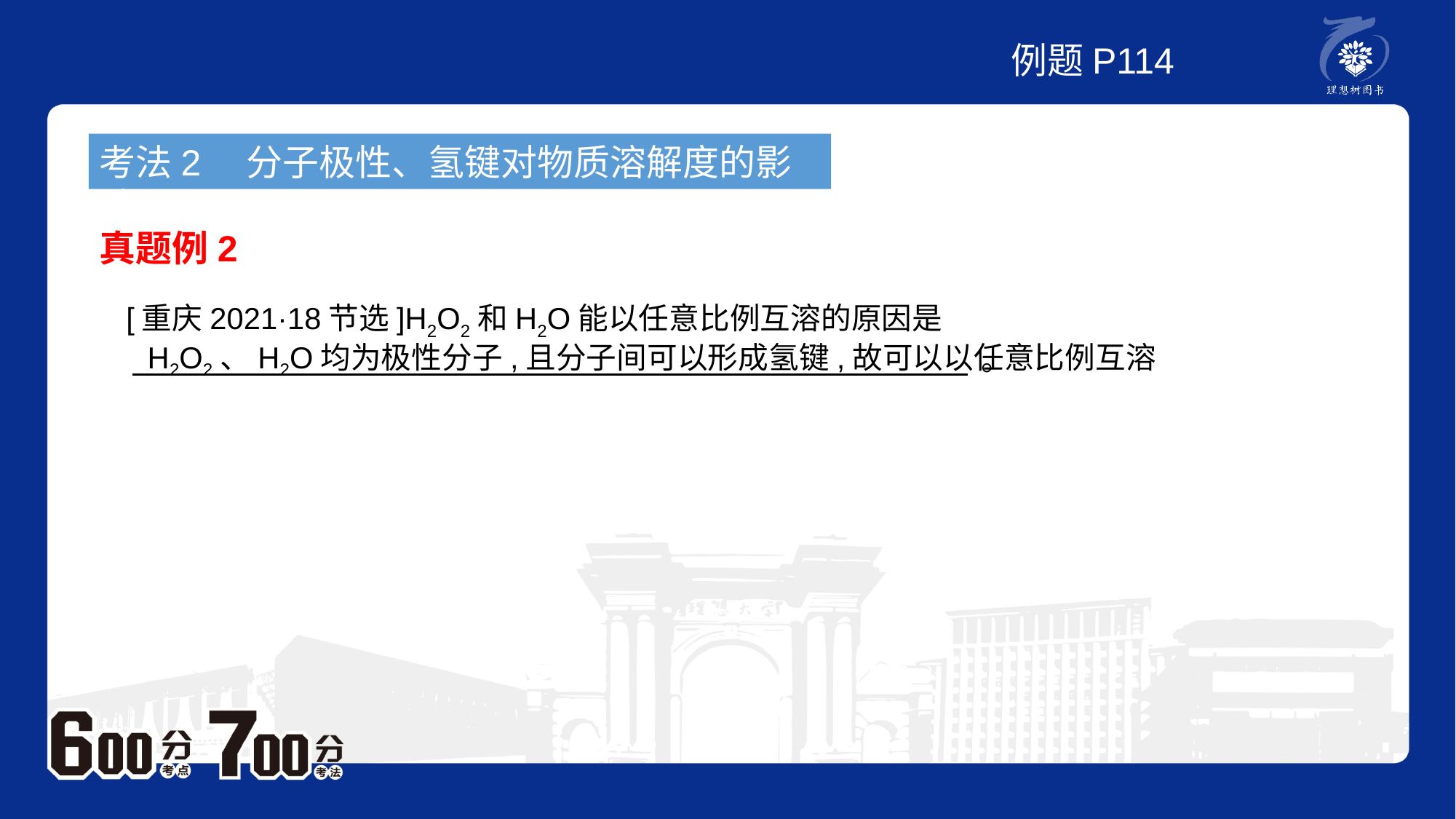

例题P114
考法2　分子极性、氢键对物质溶解度的影响
真题例2
[重庆2021·18节选]H2O2和H2O能以任意比例互溶的原因是
                                                                                                                              。
H2O2、H2O均为极性分子,且分子间可以形成氢键,故可以以任意比例互溶